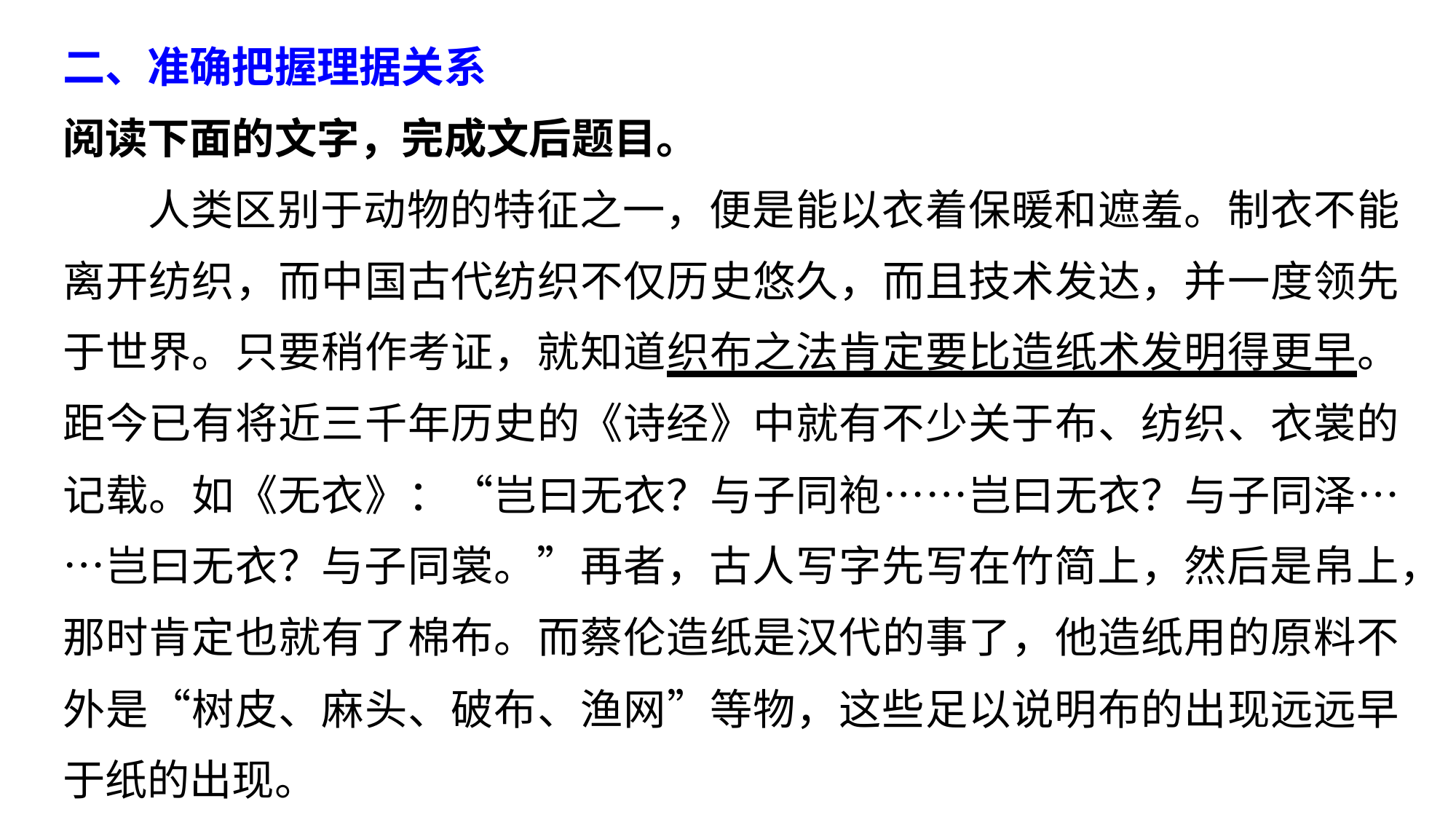

二、准确把握理据关系
阅读下面的文字，完成文后题目。
人类区别于动物的特征之一，便是能以衣着保暖和遮羞。制衣不能离开纺织，而中国古代纺织不仅历史悠久，而且技术发达，并一度领先于世界。只要稍作考证，就知道织布之法肯定要比造纸术发明得更早。距今已有将近三千年历史的《诗经》中就有不少关于布、纺织、衣裳的记载。如《无衣》：“岂曰无衣？与子同袍……岂曰无衣？与子同泽……岂曰无衣？与子同裳。”再者，古人写字先写在竹简上，然后是帛上，那时肯定也就有了棉布。而蔡伦造纸是汉代的事了，他造纸用的原料不外是“树皮、麻头、破布、渔网”等物，这些足以说明布的出现远远早于纸的出现。